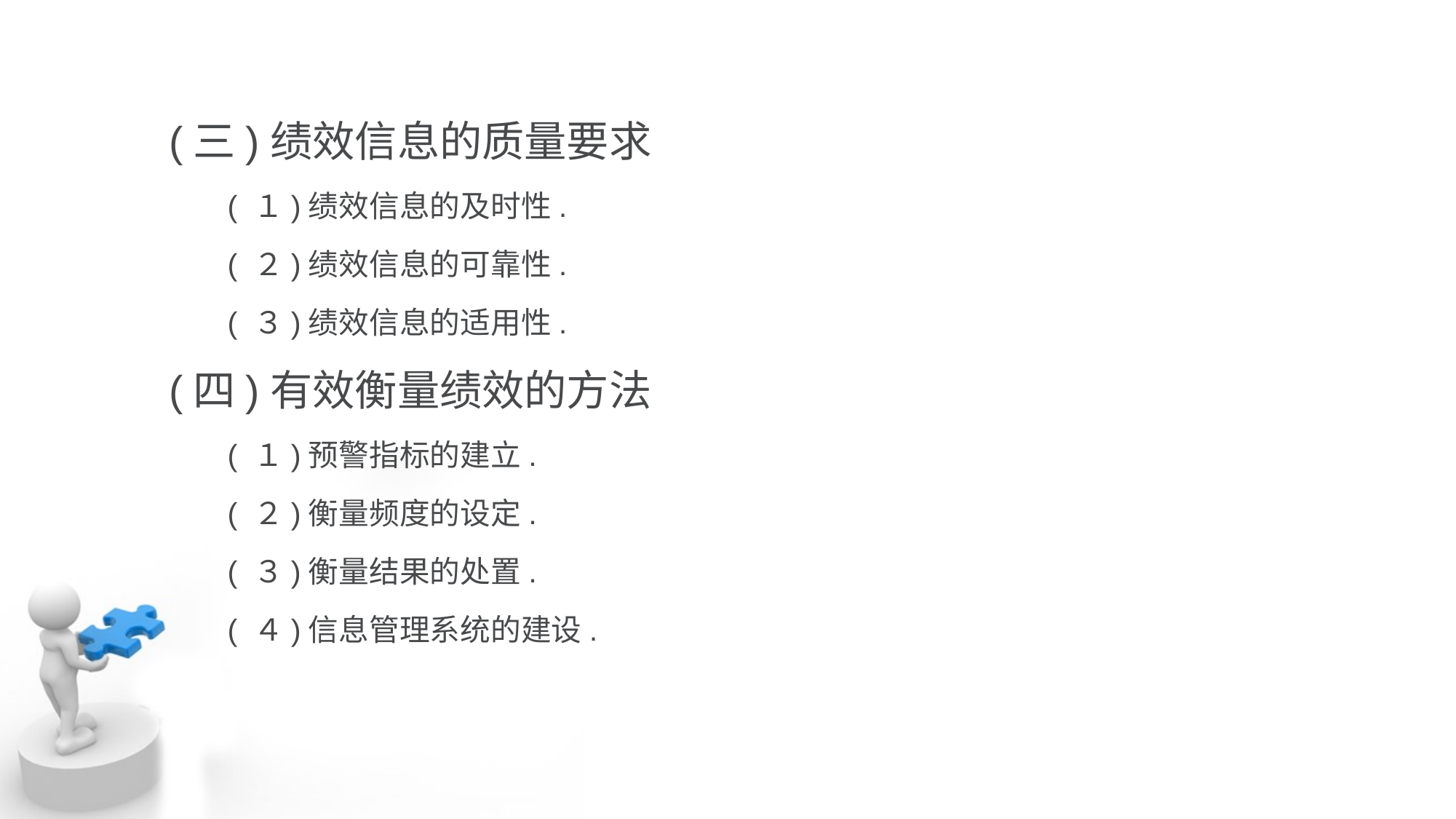

(三)绩效信息的质量要求
       ( １)绩效信息的及时性.
       ( ２)绩效信息的可靠性.
       ( ３)绩效信息的适用性.
(四)有效衡量绩效的方法
       ( １)预警指标的建立.
       ( ２)衡量频度的设定.
       ( ３)衡量结果的处置.
       ( ４)信息管理系统的建设.